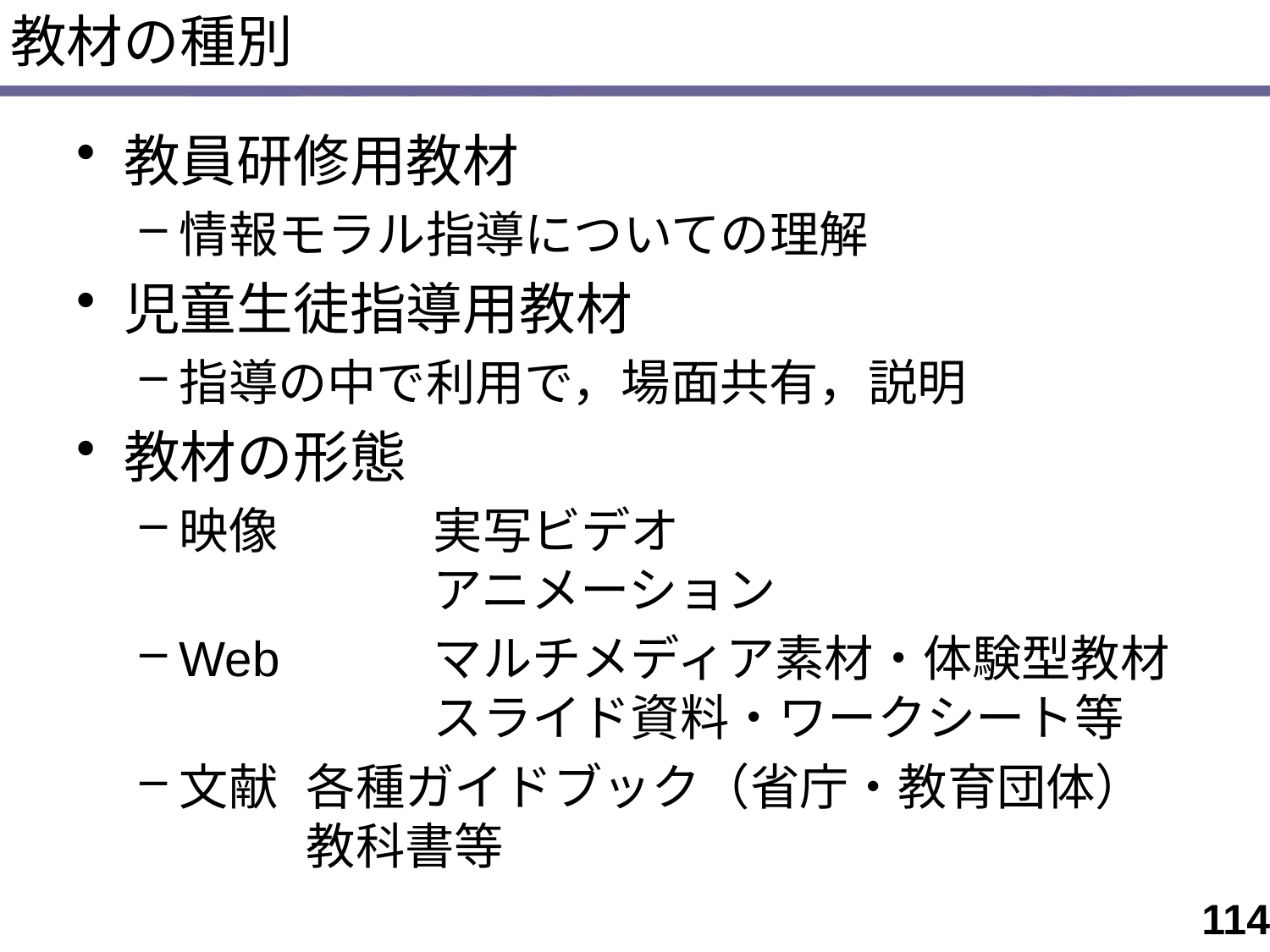

教材の種別
教員研修用教材
情報モラル指導についての理解
児童生徒指導用教材
指導の中で利用で，場面共有，説明
教材の形態
映像　	実写ビデオ
　　　　	アニメーション
Web　	マルチメディア素材・体験型教材
		スライド資料・ワークシート等
文献	各種ガイドブック（省庁・教育団体）
　	教科書等

114